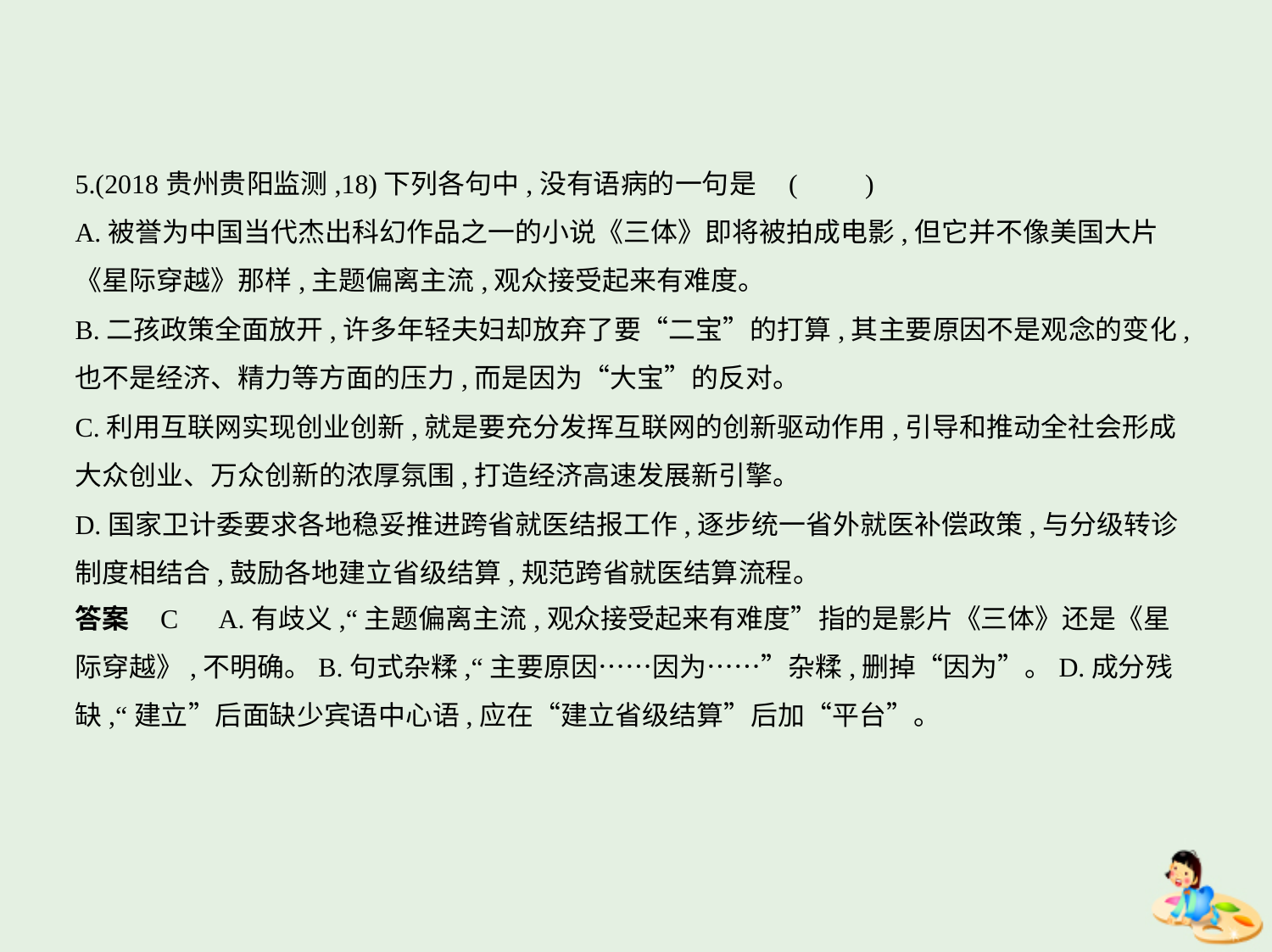

5.(2018贵州贵阳监测,18)下列各句中,没有语病的一句是 (　　)
A.被誉为中国当代杰出科幻作品之一的小说《三体》即将被拍成电影,但它并不像美国大片
《星际穿越》那样,主题偏离主流,观众接受起来有难度。
B.二孩政策全面放开,许多年轻夫妇却放弃了要“二宝”的打算,其主要原因不是观念的变化,
也不是经济、精力等方面的压力,而是因为“大宝”的反对。
C.利用互联网实现创业创新,就是要充分发挥互联网的创新驱动作用,引导和推动全社会形成
大众创业、万众创新的浓厚氛围,打造经济高速发展新引擎。
D.国家卫计委要求各地稳妥推进跨省就医结报工作,逐步统一省外就医补偿政策,与分级转诊
制度相结合,鼓励各地建立省级结算,规范跨省就医结算流程。
答案    C　A.有歧义,“主题偏离主流,观众接受起来有难度”指的是影片《三体》还是《星
际穿越》,不明确。B.句式杂糅,“主要原因……因为……”杂糅,删掉“因为”。D.成分残
缺,“建立”后面缺少宾语中心语,应在“建立省级结算”后加“平台”。